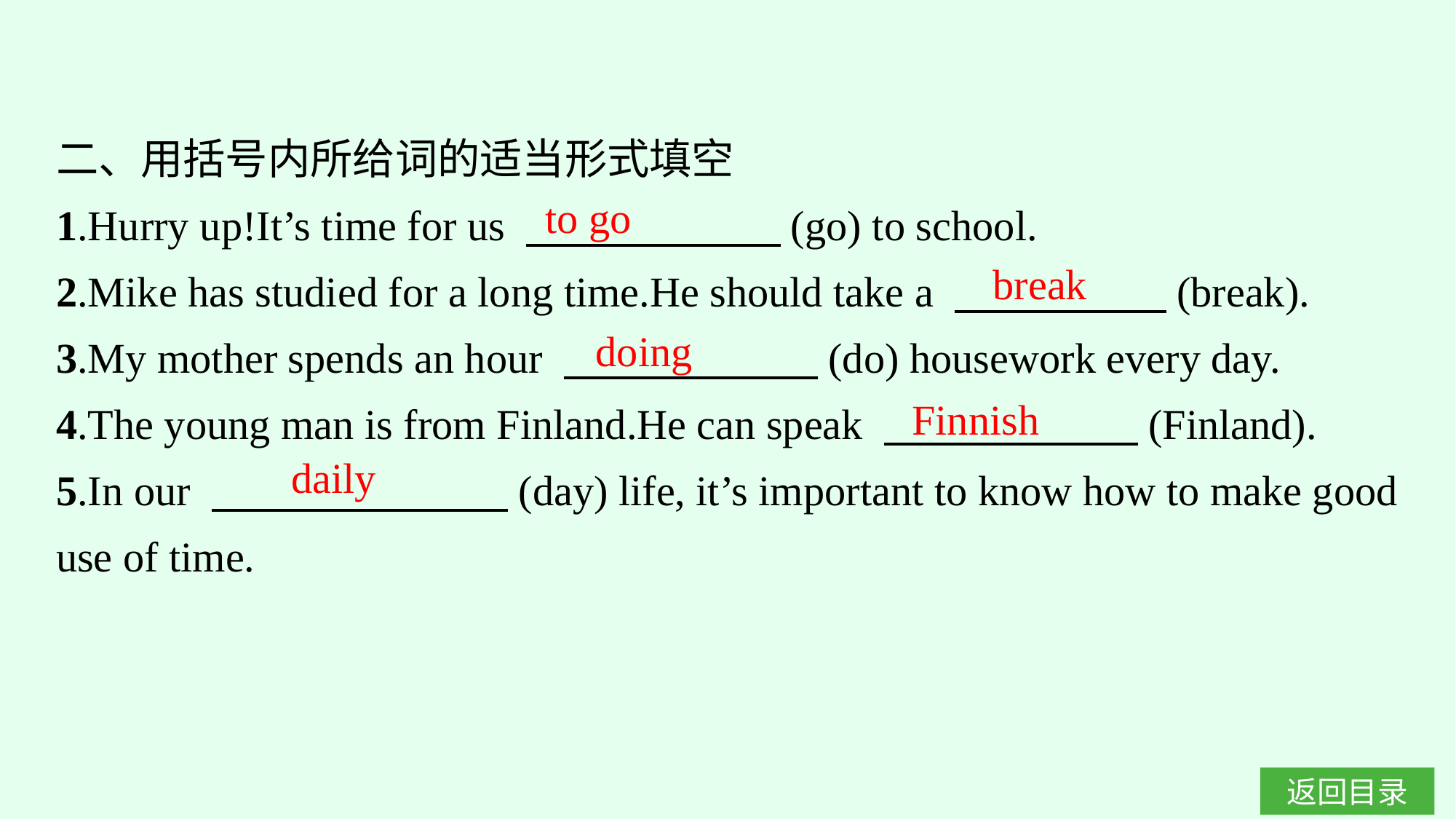

二、用括号内所给词的适当形式填空
1.Hurry up!It’s time for us 　　　　　　(go) to school.
2.Mike has studied for a long time.He should take a 　　　　　(break).
3.My mother spends an hour 　　　　　　(do) housework every day.
4.The young man is from Finland.He can speak 　　　　　　(Finland).
5.In our 　　　　　　　(day) life, it’s important to know how to make good use of time.
to go
break
doing
Finnish
daily